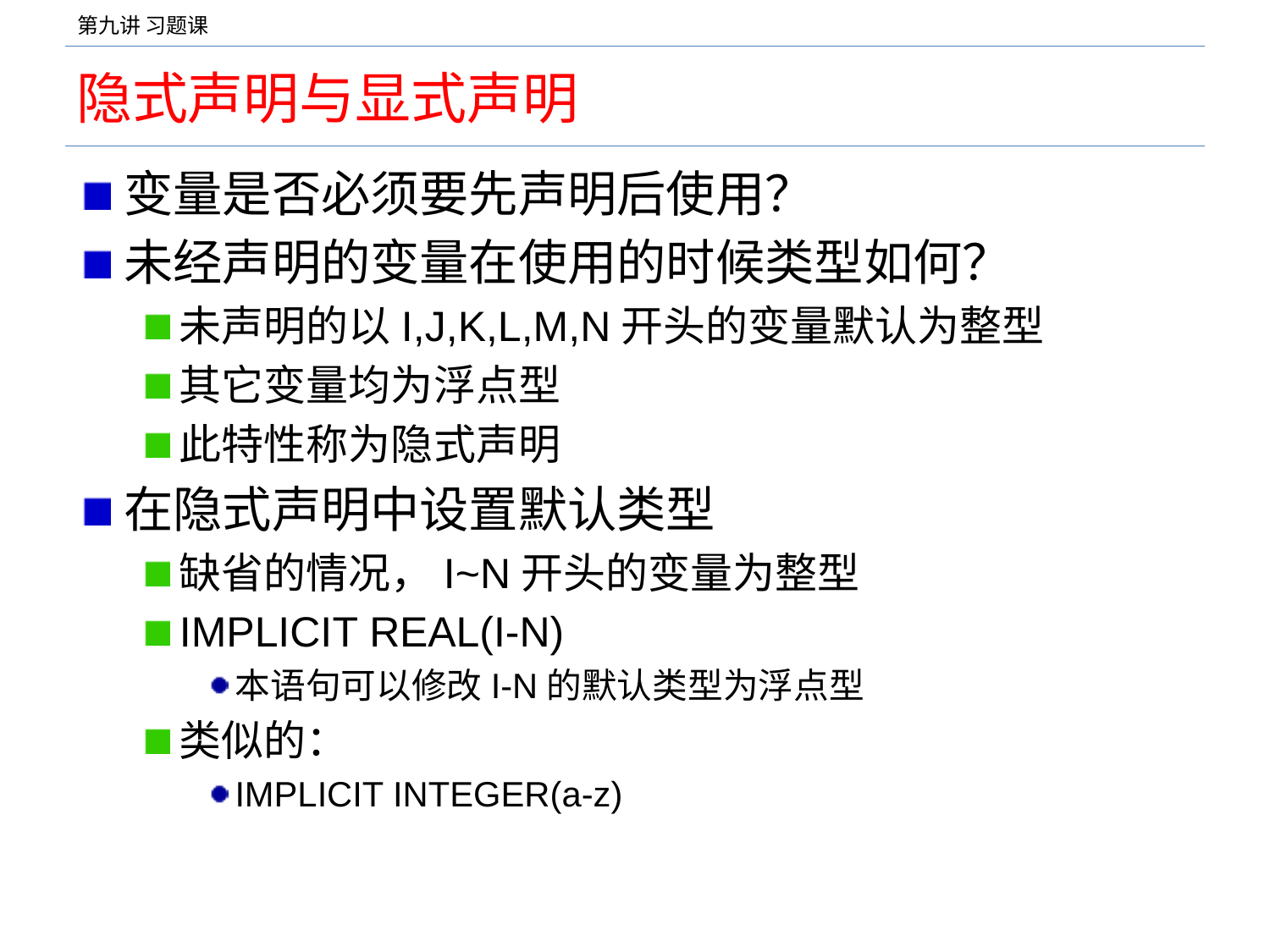

# 隐式声明与显式声明
变量是否必须要先声明后使用？
未经声明的变量在使用的时候类型如何？
未声明的以I,J,K,L,M,N开头的变量默认为整型
其它变量均为浮点型
此特性称为隐式声明
在隐式声明中设置默认类型
缺省的情况，I~N开头的变量为整型
IMPLICIT REAL(I-N)
本语句可以修改I-N的默认类型为浮点型
类似的：
IMPLICIT INTEGER(a-z)